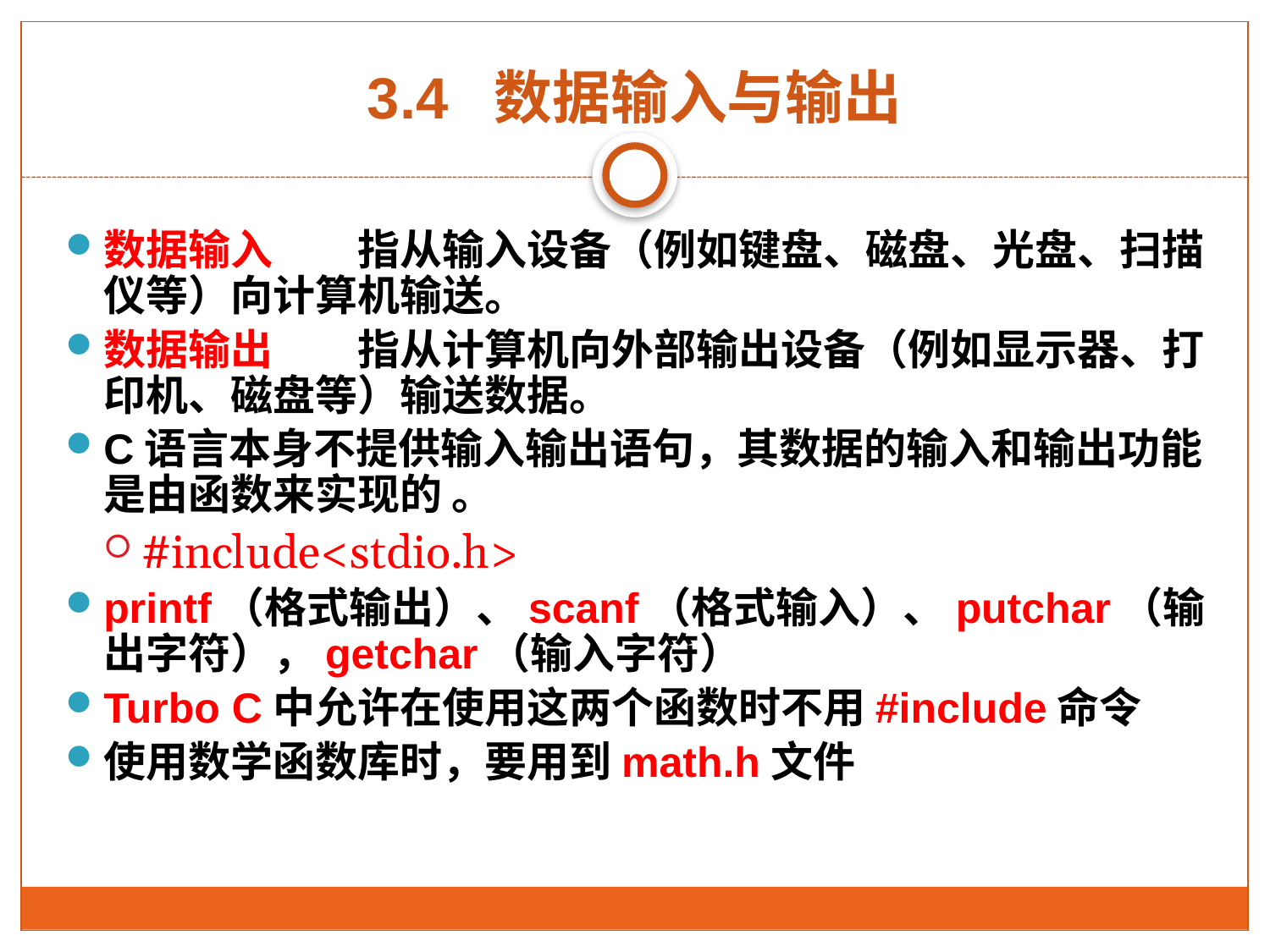

# 3.4  数据输入与输出
数据输入	指从输入设备（例如键盘、磁盘、光盘、扫描仪等）向计算机输送。
数据输出	指从计算机向外部输出设备（例如显示器、打印机、磁盘等）输送数据。
C语言本身不提供输入输出语句，其数据的输入和输出功能是由函数来实现的 。
#include<stdio.h>
printf（格式输出）、scanf（格式输入）、putchar（输出字符），getchar（输入字符）
Turbo C中允许在使用这两个函数时不用#include命令
使用数学函数库时，要用到math.h文件